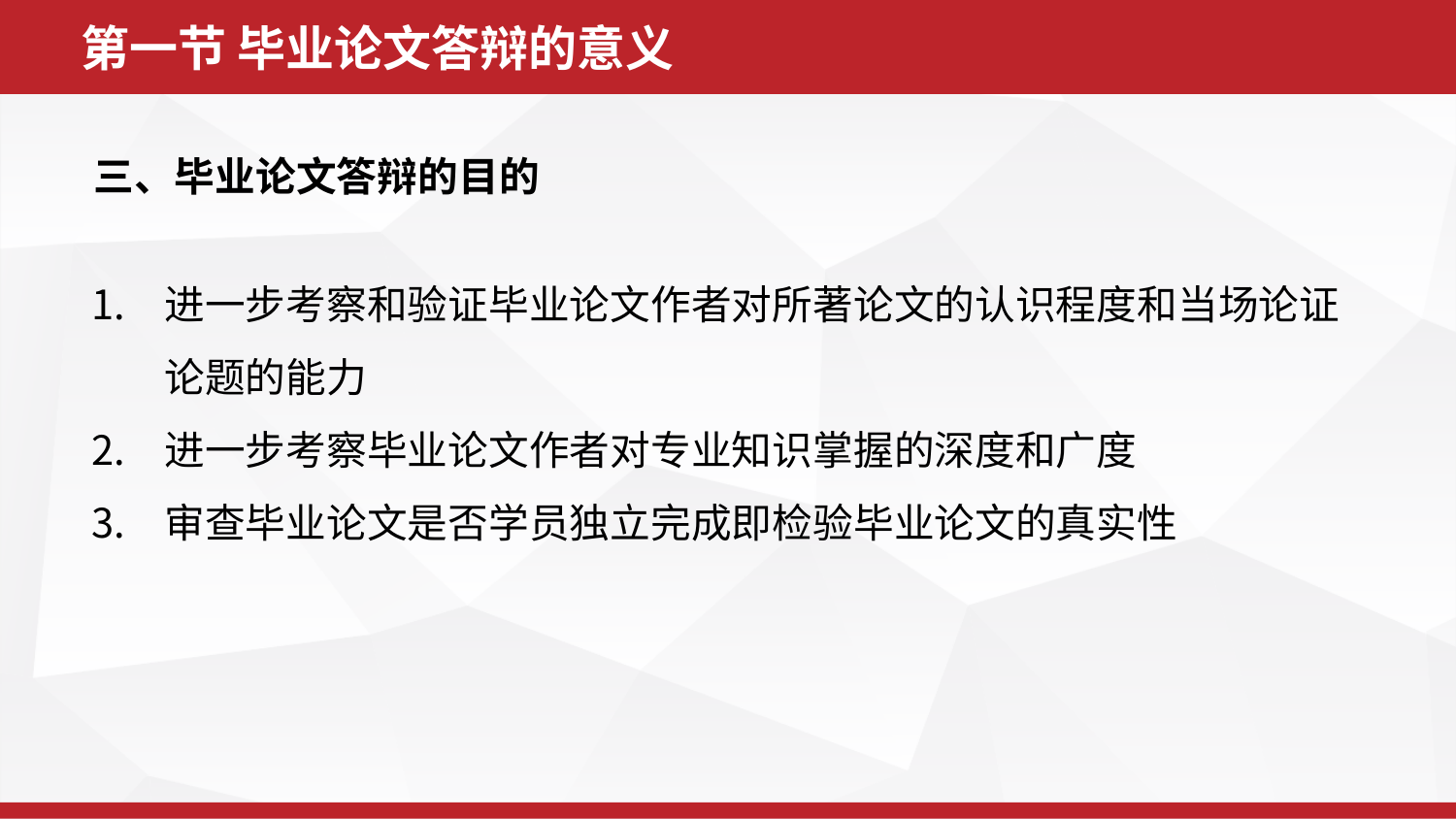

第一节 毕业论文答辩的意义
三、毕业论文答辩的目的
进一步考察和验证毕业论文作者对所著论文的认识程度和当场论证论题的能力
进一步考察毕业论文作者对专业知识掌握的深度和广度
审查毕业论文是否学员独立完成即检验毕业论文的真实性